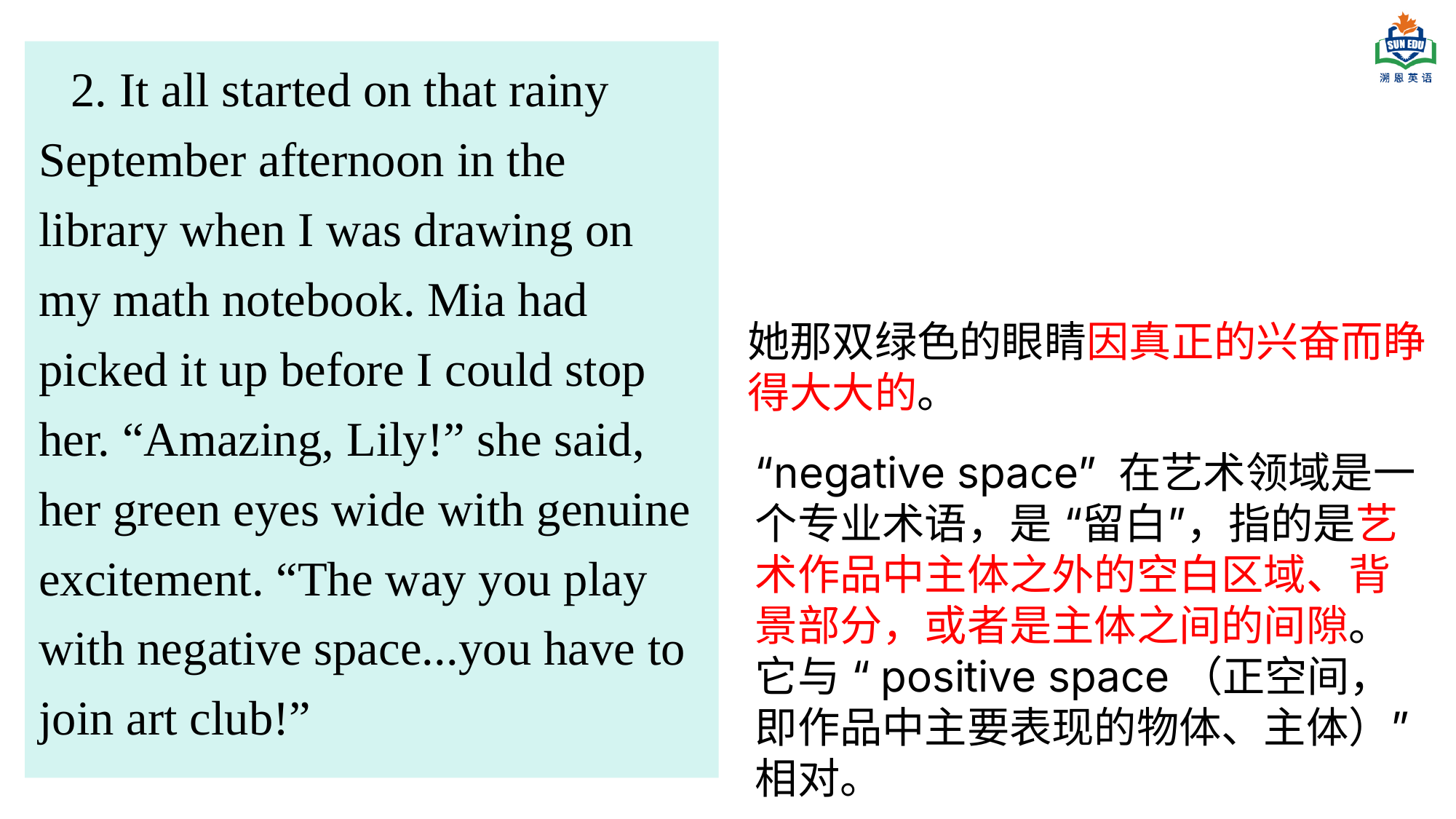

2. It all started on that rainy September afternoon in the library when I was drawing on my math notebook. Mia had picked it up before I could stop her. “Amazing, Lily!” she said, her green eyes wide with genuine excitement. “The way you play with negative space...you have to join art club!”
她那双绿色的眼睛因真正的兴奋而睁得大大的。
“negative space” 在艺术领域是一个专业术语，是 “留白”，指的是艺术作品中主体之外的空白区域、背景部分，或者是主体之间的间隙。它与 “positive space（正空间，即作品中主要表现的物体、主体）” 相对。